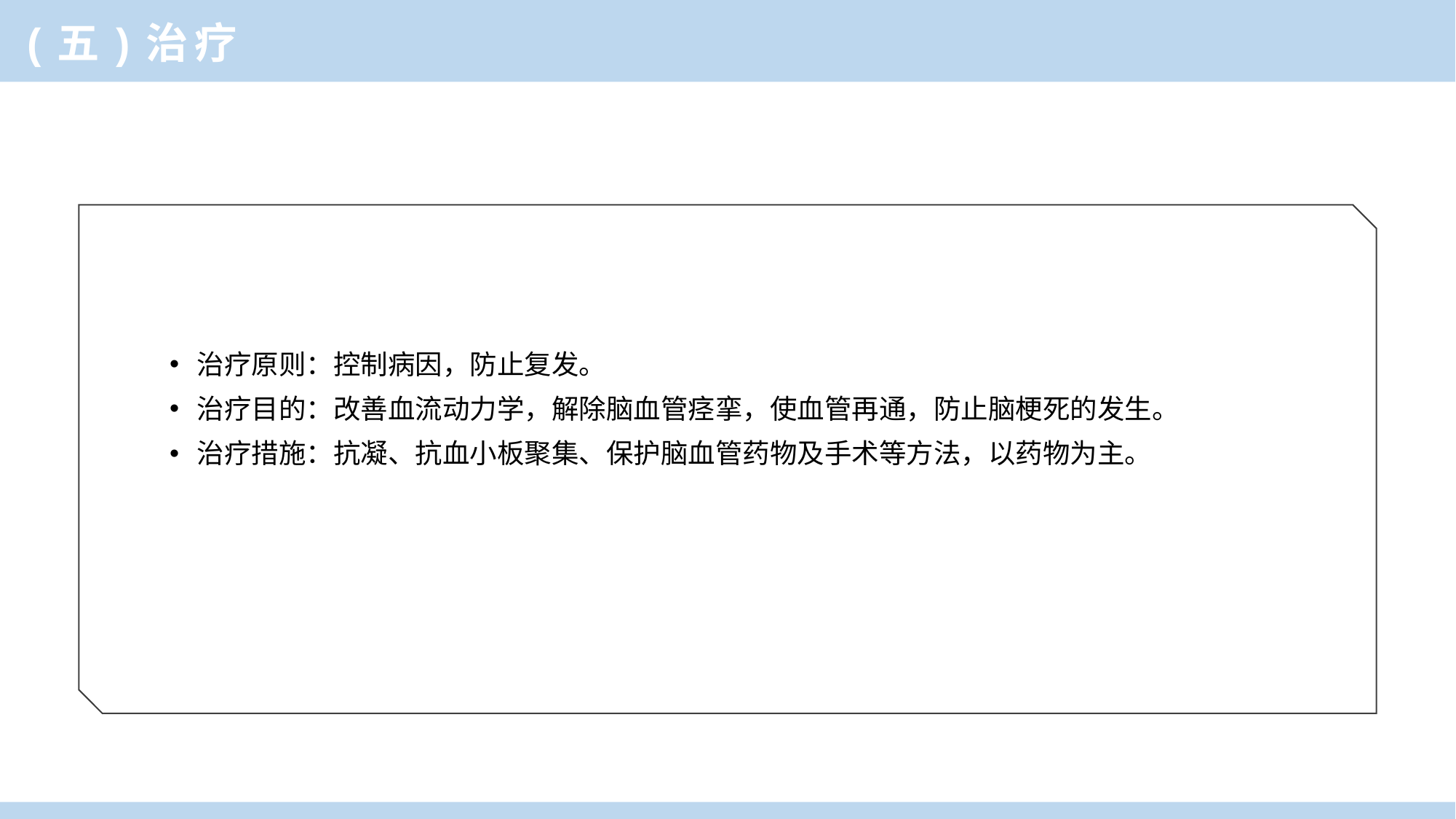

(五)治疗

治疗原则：控制病因，防止复发。
治疗目的：改善血流动力学，解除脑血管痉挛，使血管再通，防止脑梗死的发生。
治疗措施：抗凝、抗血小板聚集、保护脑血管药物及手术等方法，以药物为主。